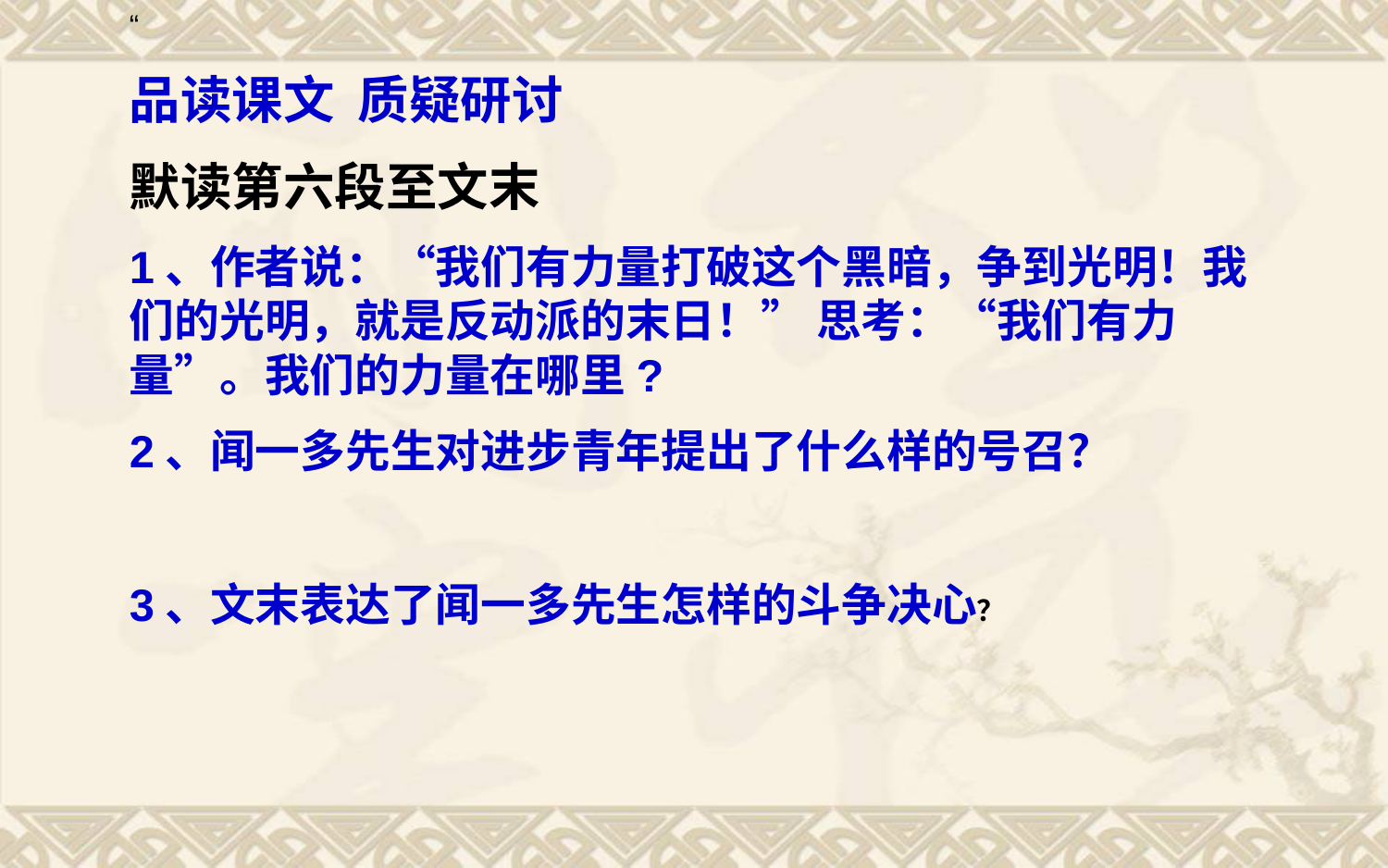

“
品读课文  质疑研讨
默读第六段至文末
1、作者说：“我们有力量打破这个黑暗，争到光明！我们的光明，就是反动派的末日！” 思考：“我们有力量”。我们的力量在哪里?
2、闻一多先生对进步青年提出了什么样的号召？

3、文末表达了闻一多先生怎样的斗争决心？
#